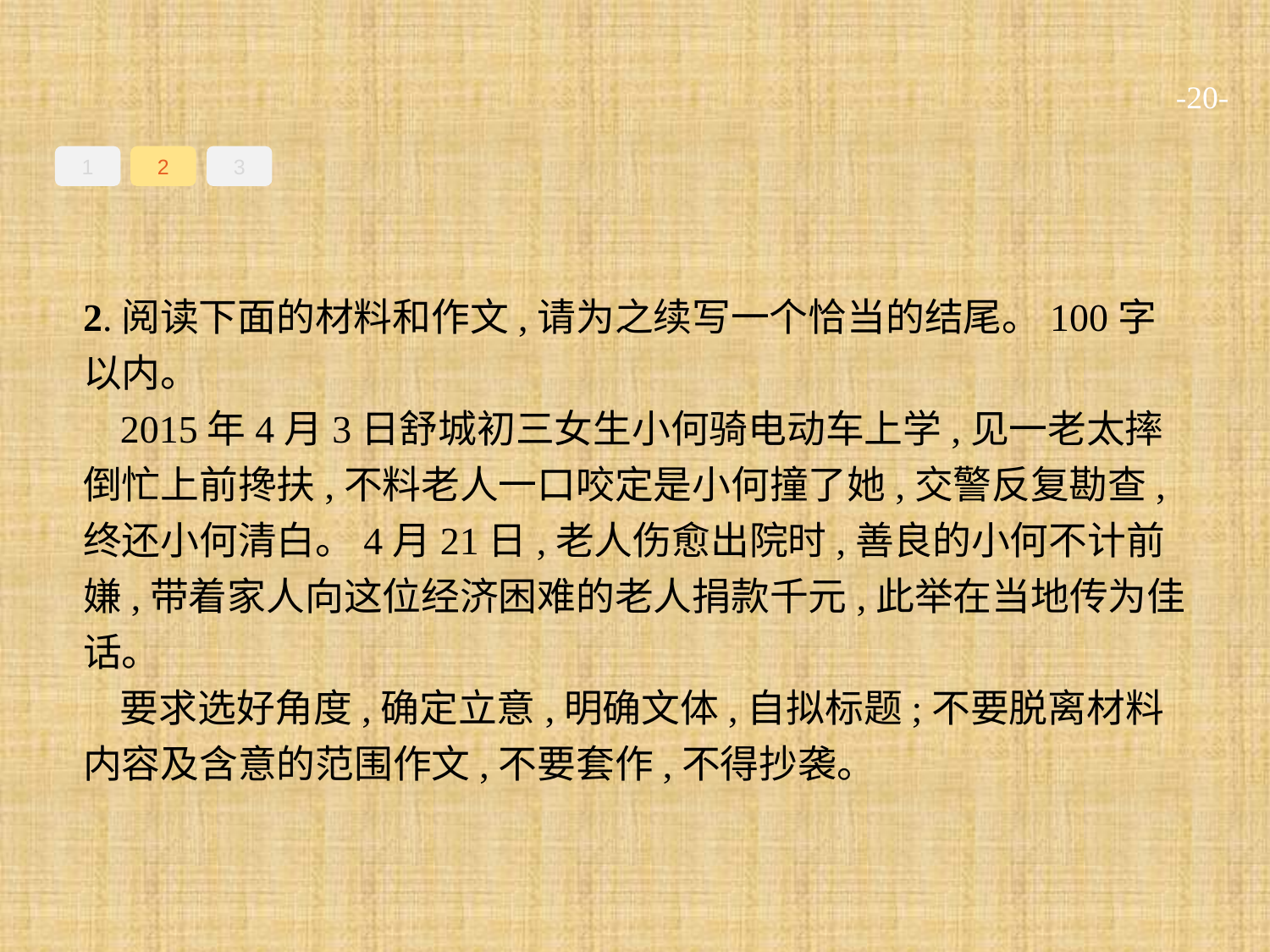

-20-
1
2
3
2.阅读下面的材料和作文,请为之续写一个恰当的结尾。100字以内。
2015年4月3日舒城初三女生小何骑电动车上学,见一老太摔倒忙上前搀扶,不料老人一口咬定是小何撞了她,交警反复勘查,终还小何清白。4月21日,老人伤愈出院时,善良的小何不计前嫌,带着家人向这位经济困难的老人捐款千元,此举在当地传为佳话。
要求选好角度,确定立意,明确文体,自拟标题;不要脱离材料内容及含意的范围作文,不要套作,不得抄袭。